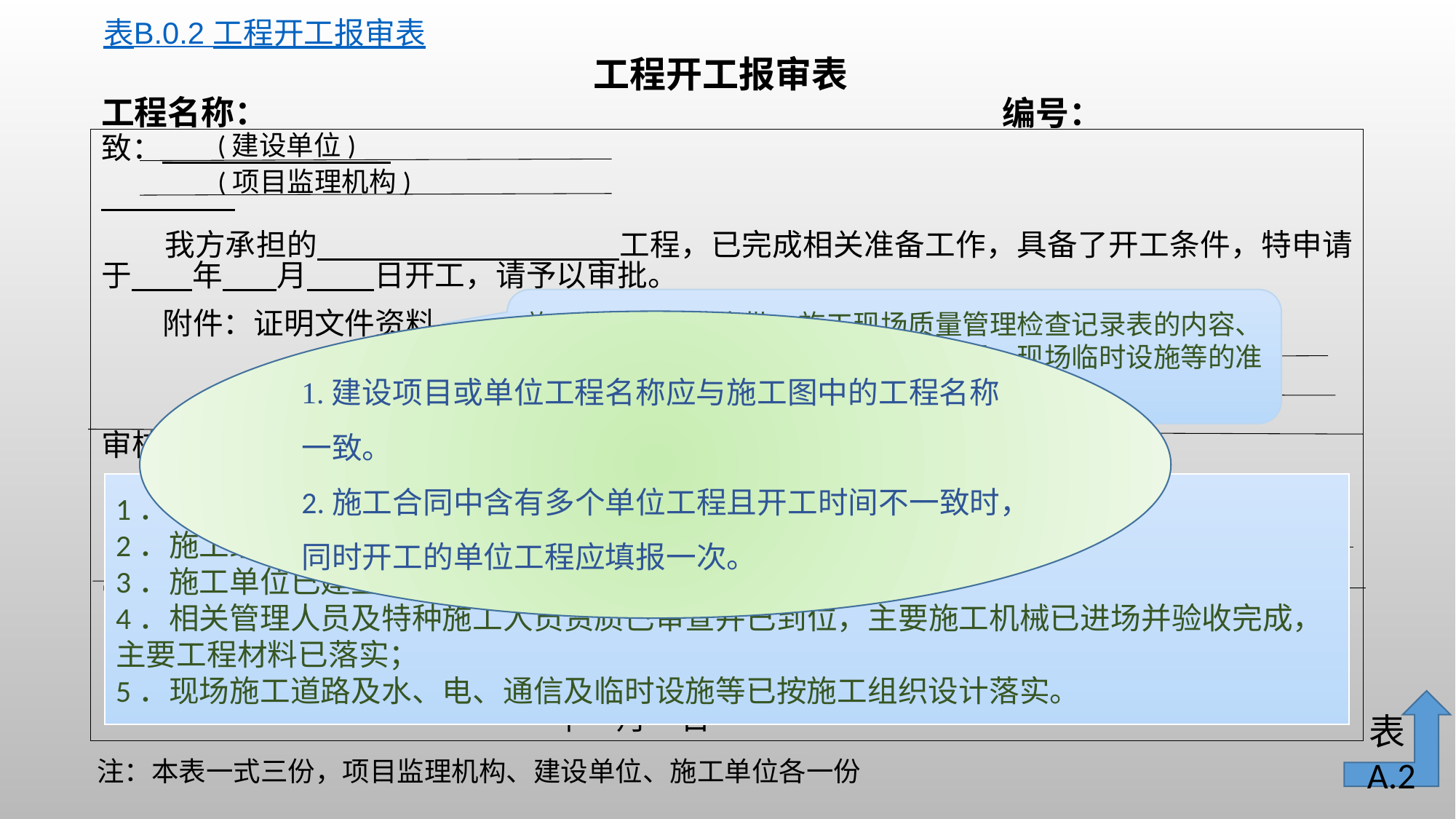

表B.0.2 工程开工报审表
工程开工报审表
工程名称：
编号：
(建设单位)
致：

        我方承担的                    　　　　      工程，已完成相关准备工作，具备了开工条件，特申请于         年        月          日开工，请予以审批。
        附件：证明文件资料
                                                施工单位（盖章）
                                                项目经理（签字）
                                                                  年    月    日
审核意见：

                                                                                     　　　　　项目监理机构 （盖章）
                                                                       　　　  总监理工程师（签字盖执业印章）
                                  年     月     日
审批意见:

                                                建设单位 （盖章）
                                              　建设单位代表（签字）
                                                                  年     月     日
(项目监理机构)
施工组织设计的审批、施工现场质量管理检查记录表的内容、审核情况、主要材料、设备的准备情况、现场临时设施等的准备情况说明。
1.建设项目或单位工程名称应与施工图中的工程名称一致。
2.施工合同中含有多个单位工程且开工时间不一致时，同时开工的单位工程应填报一次。
1．本项目已进行设计交底及图纸会审，图纸会审中的相关意见已经落实；
2．施工组织设计已经项目监理机构审核同意；
3．施工单位已建立相应的现场质量、安全生产管理体系；
4．相关管理人员及特种施工人员资质已审查并已到位，主要施工机械已进场并验收完成，主要工程材料已落实；
5．现场施工道路及水、电、通信及临时设施等已按施工组织设计落实。
表A.2

注：本表一式三份，项目监理机构、建设单位、施工单位各一份